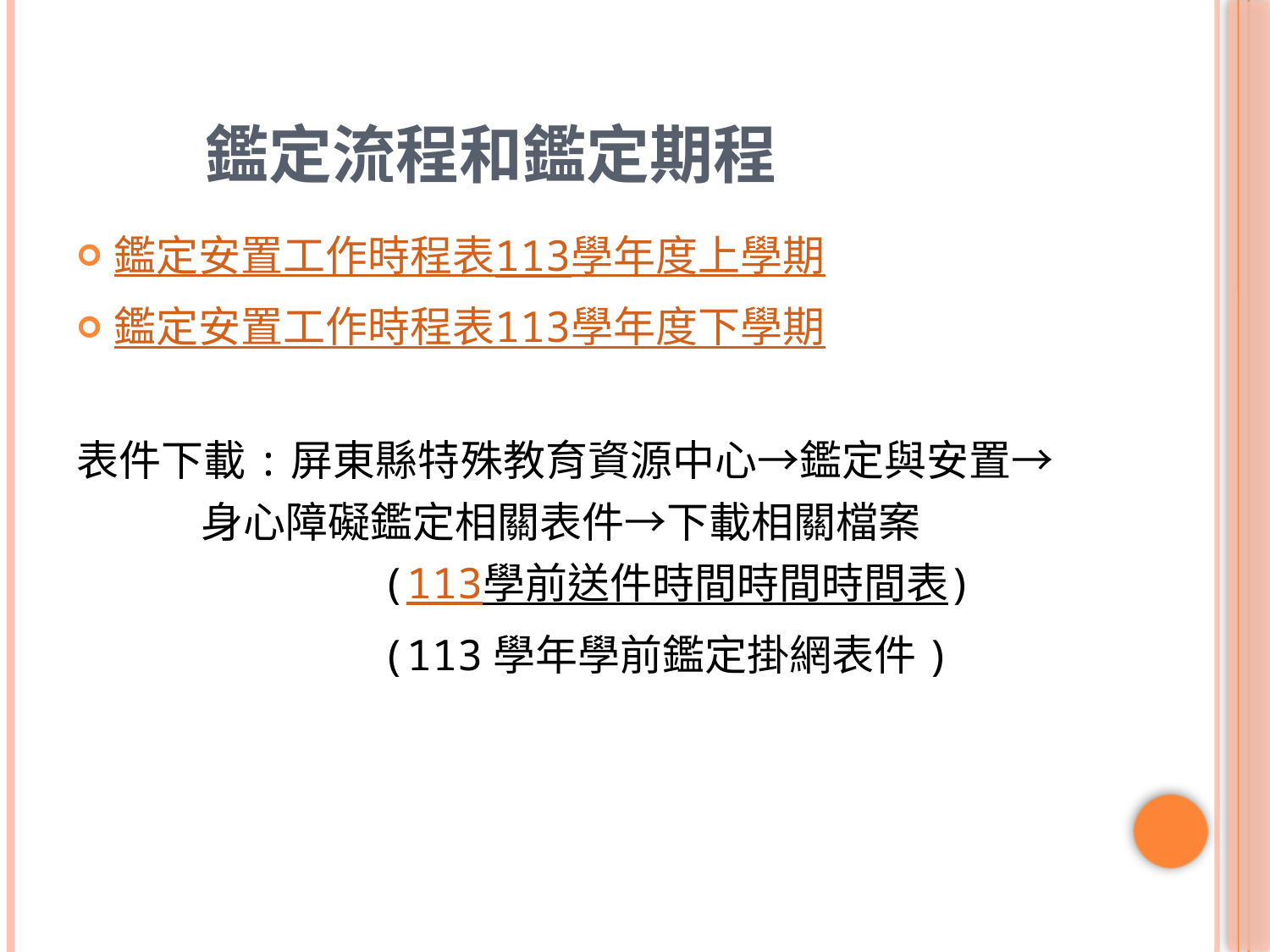

# 鑑定流程和鑑定期程
鑑定安置工作時程表113學年度上學期
鑑定安置工作時程表113學年度下學期

表件下載:屏東縣特殊教育資源中心→鑑定與安置→
            身心障礙鑑定相關表件→下載相關檔案
            (113學前送件時間時間時間表)
            (113學年學前鑑定掛網表件)